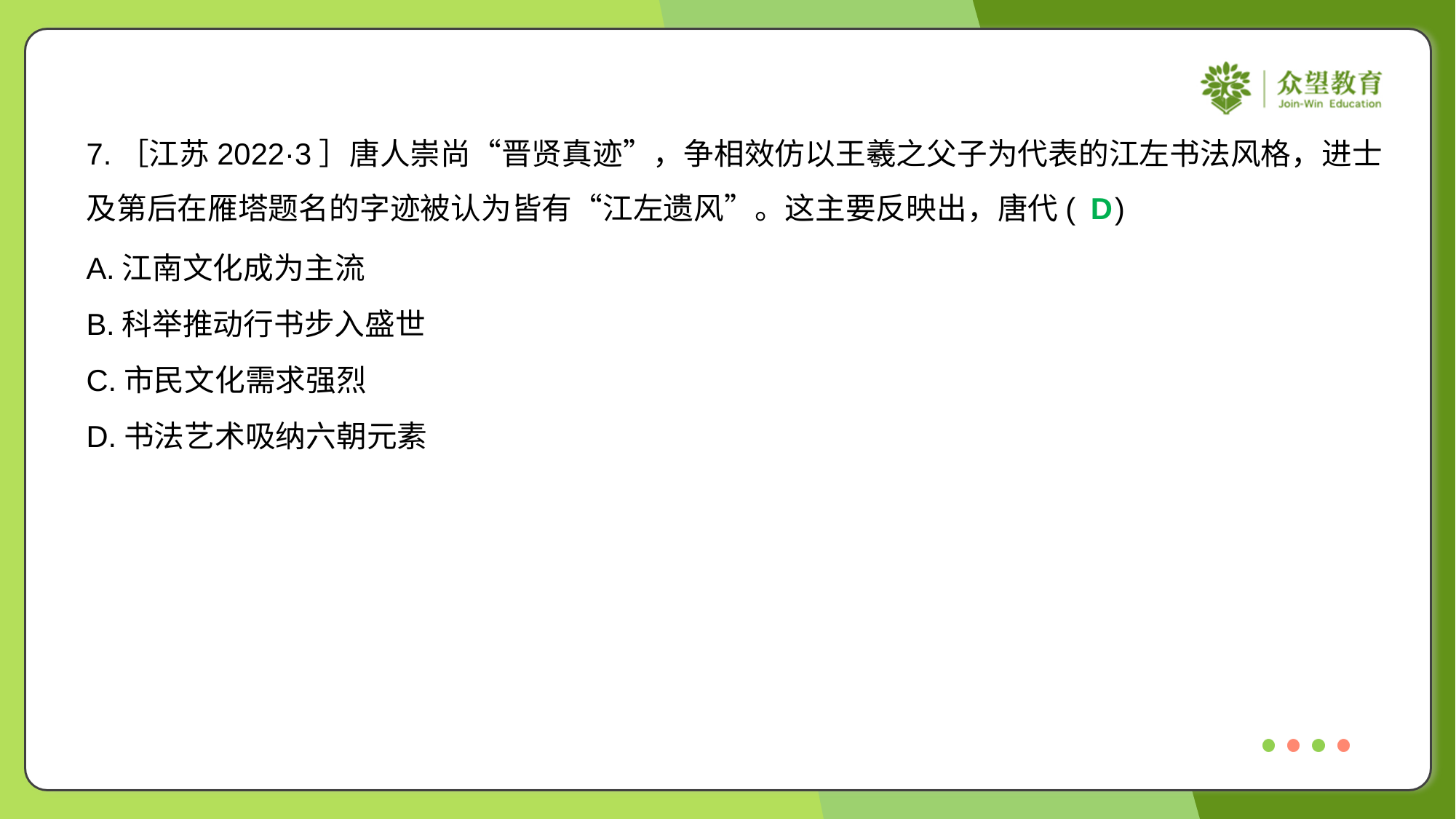

7.［江苏2022·3］唐人崇尚“晋贤真迹”，争相效仿以王羲之父子为代表的江左书法风格，进士
及第后在雁塔题名的字迹被认为皆有“江左遗风”。这主要反映出，唐代(     )
D
A.江南文化成为主流
B.科举推动行书步入盛世
C.市民文化需求强烈
D.书法艺术吸纳六朝元素